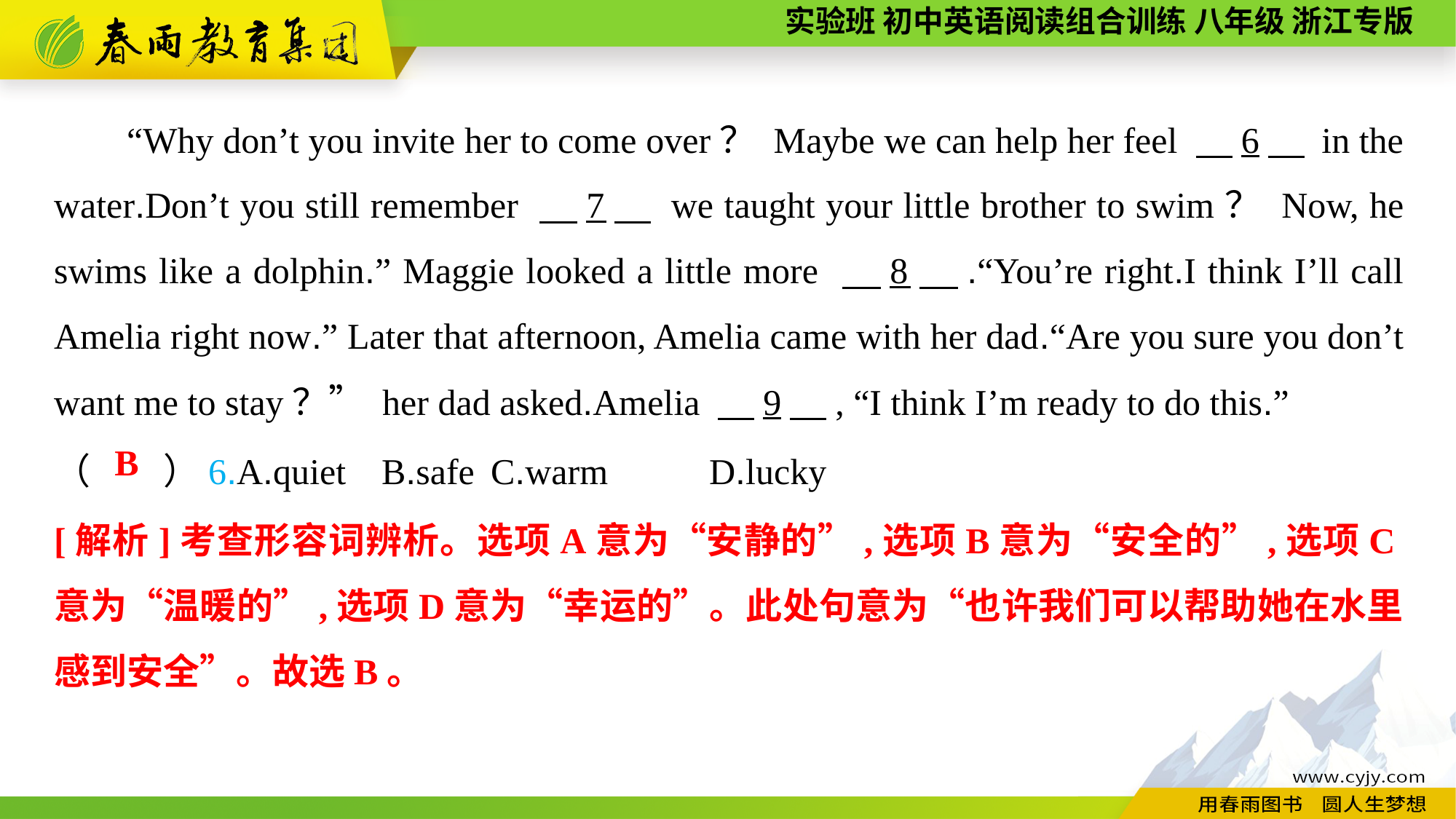

“Why don’t you invite her to come over？ Maybe we can help her feel 　6　 in the water.Don’t you still remember 　7　 we taught your little brother to swim？ Now, he swims like a dolphin.” Maggie looked a little more 　8　.“You’re right.I think I’ll call Amelia right now.” Later that afternoon, Amelia came with her dad.“Are you sure you don’t want me to stay？” her dad asked.Amelia 　9　, “I think I’m ready to do this.”
（　　）6.A.quiet	B.safe	C.warm	D.lucky
B
[解析]考查形容词辨析。选项A意为“安静的”,选项B意为“安全的”,选项C意为“温暖的”,选项D意为“幸运的”。此处句意为“也许我们可以帮助她在水里感到安全”。故选B。